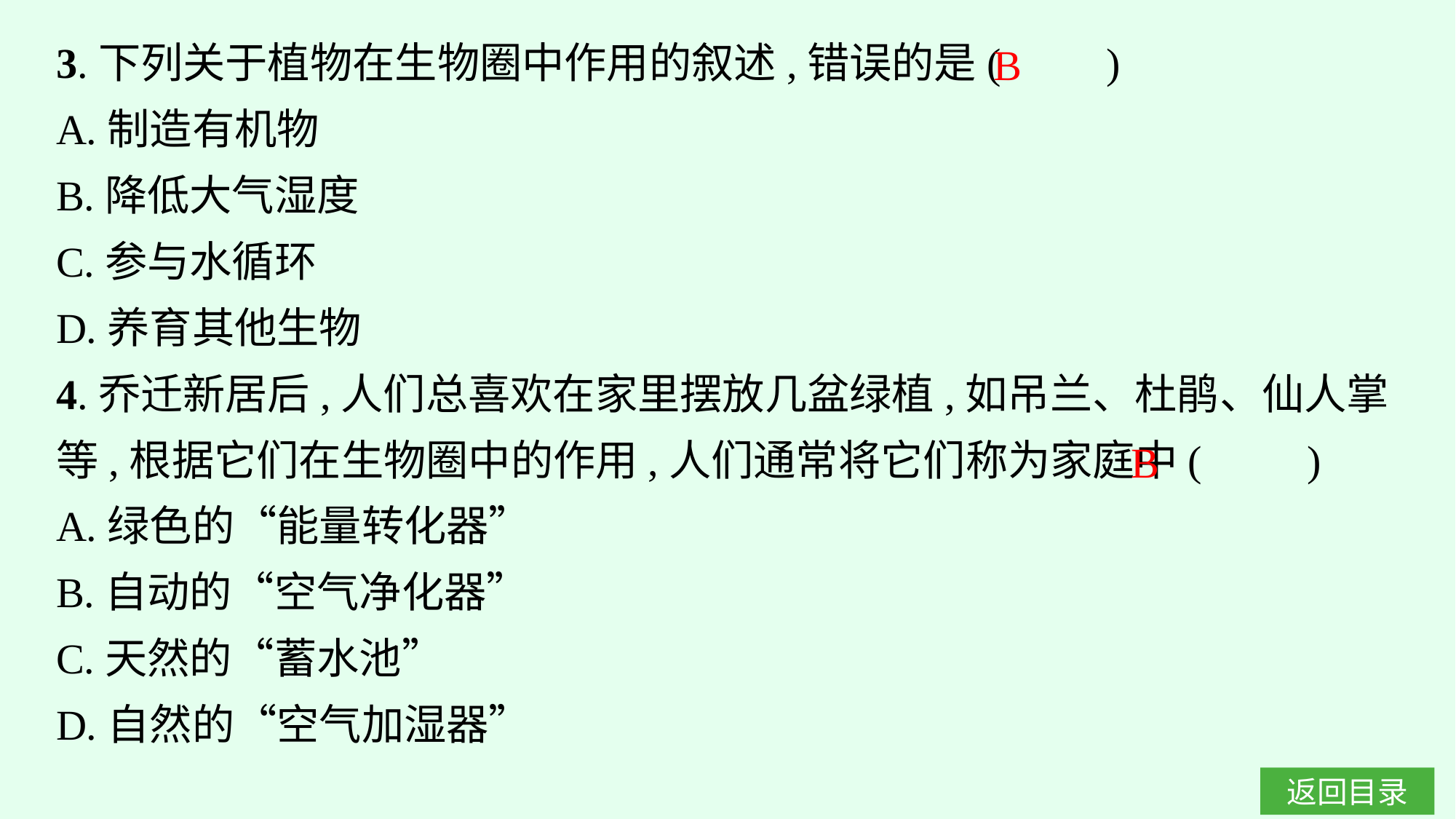

3.下列关于植物在生物圈中作用的叙述,错误的是(　　)
A.制造有机物
B.降低大气湿度
C.参与水循环
D.养育其他生物
4.乔迁新居后,人们总喜欢在家里摆放几盆绿植,如吊兰、杜鹃、仙人掌等,根据它们在生物圈中的作用,人们通常将它们称为家庭中(　　)
A.绿色的“能量转化器”
B.自动的“空气净化器”
C.天然的“蓄水池”
D.自然的“空气加湿器”
B
B